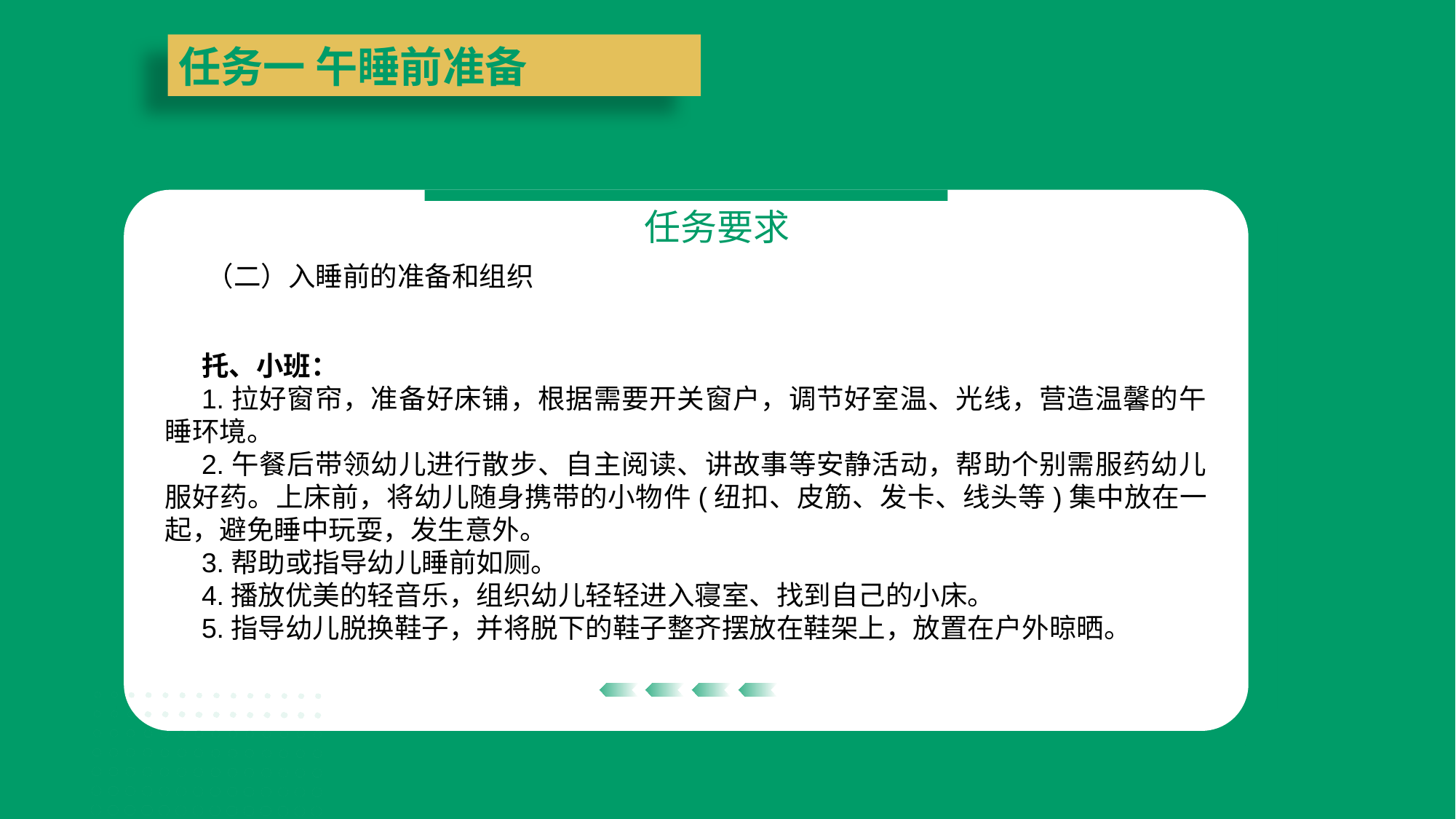

任务一 午睡前准备

任务要求

（二）入睡前的准备和组织

托、小班：
1.拉好窗帘，准备好床铺，根据需要开关窗户，调节好室温、光线，营造温馨的午睡环境。
2.午餐后带领幼儿进行散步、自主阅读、讲故事等安静活动，帮助个别需服药幼儿服好药。上床前，将幼儿随身携带的小物件(纽扣、皮筋、发卡、线头等)集中放在一起，避免睡中玩耍，发生意外。
3.帮助或指导幼儿睡前如厕。
4.播放优美的轻音乐，组织幼儿轻轻进入寝室、找到自己的小床。
5.指导幼儿脱换鞋子，并将脱下的鞋子整齐摆放在鞋架上，放置在户外晾晒。